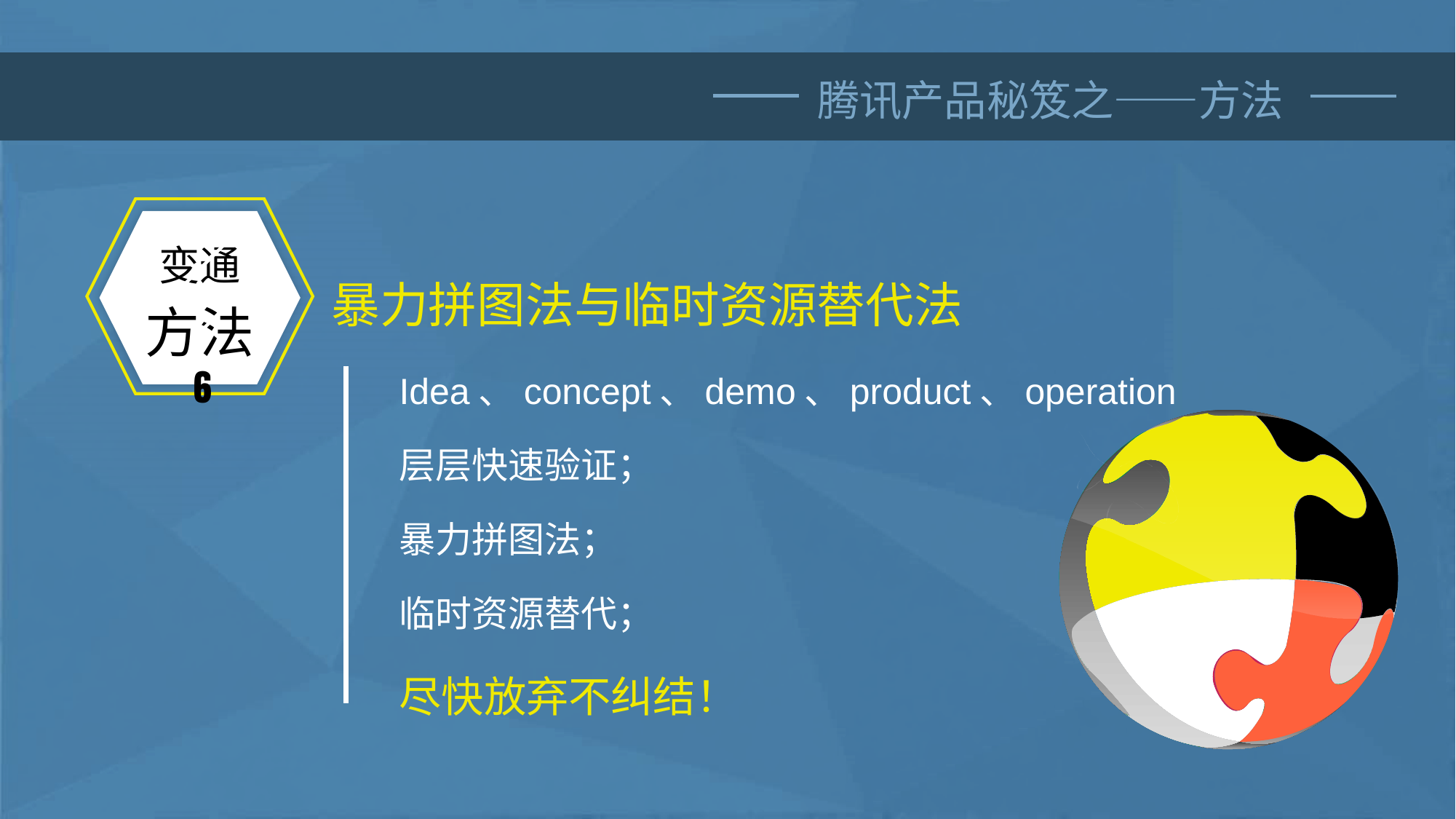

腾讯产品秘笈之——方法

变通
方法
6
暴力拼图法与临时资源替代法
Idea、concept、demo、product、operation
层层快速验证；
暴力拼图法；
临时资源替代；
尽快放弃不纠结！